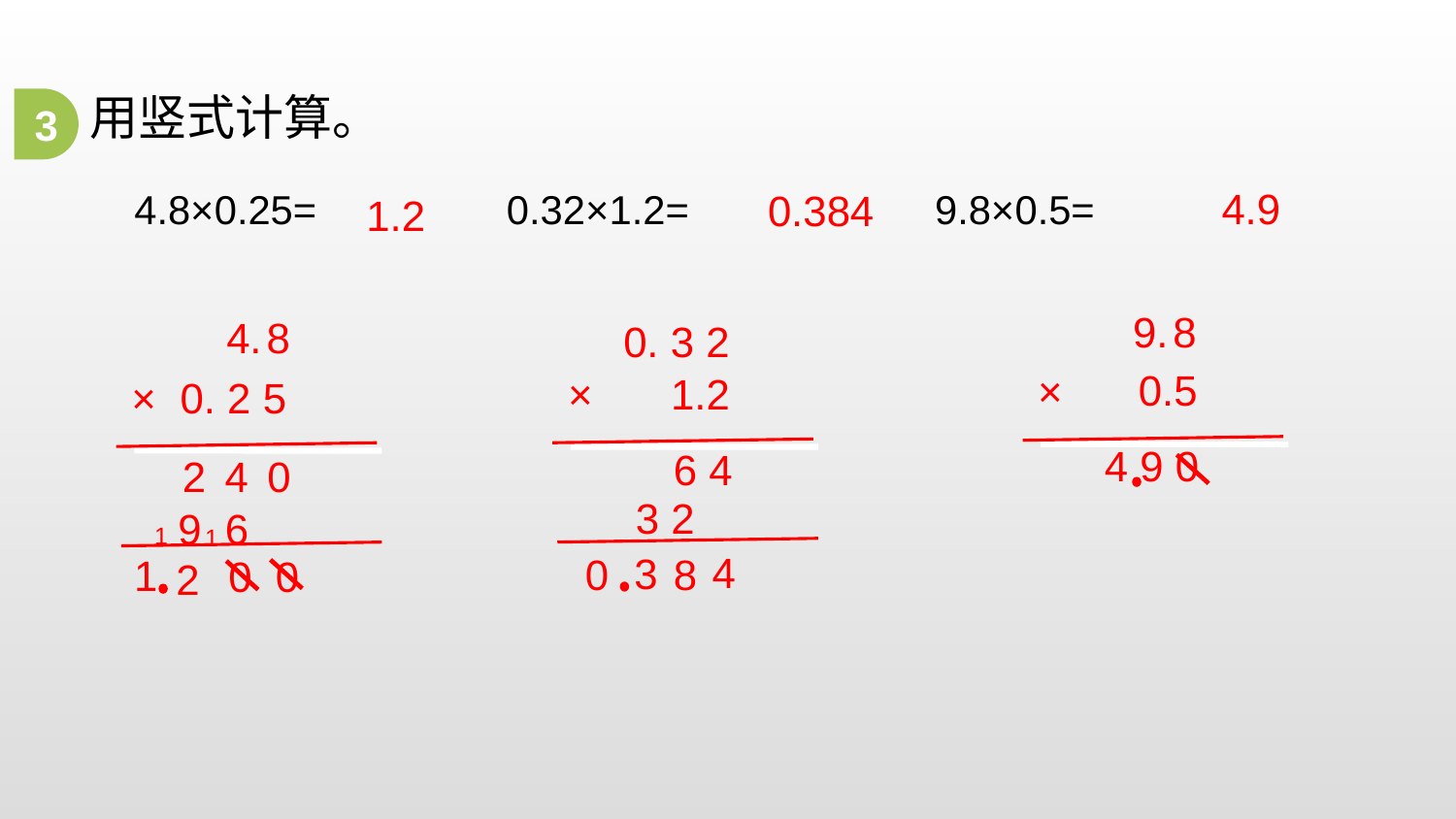

用竖式计算。
3
4.9
0.384
1.2
    4.8×0.25=                 0.32×1.2=                      9.8×0.5=

9. 8
4. 8
0. 3 2
 0.5
×
×
 1.2
×
 0. 2 5
4 9 0
6 4

2   4   0

3 2
9  6
1
1
4
3
0
8
1
0
0
2